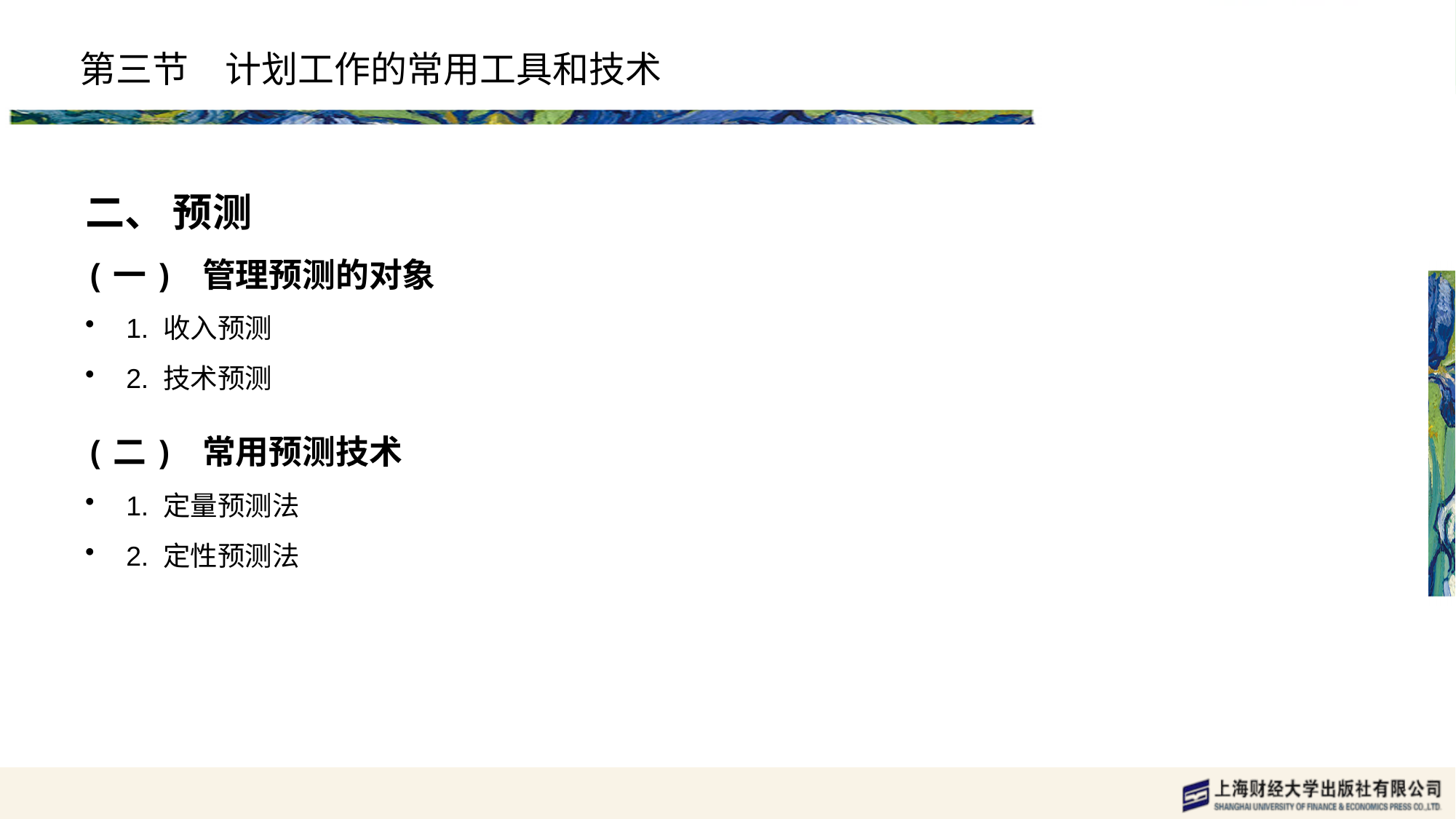

# 第三节　计划工作的常用工具和技术
二、 预测
(一) 管理预测的对象
1. 收入预测
2. 技术预测
(二) 常用预测技术
1. 定量预测法
2. 定性预测法